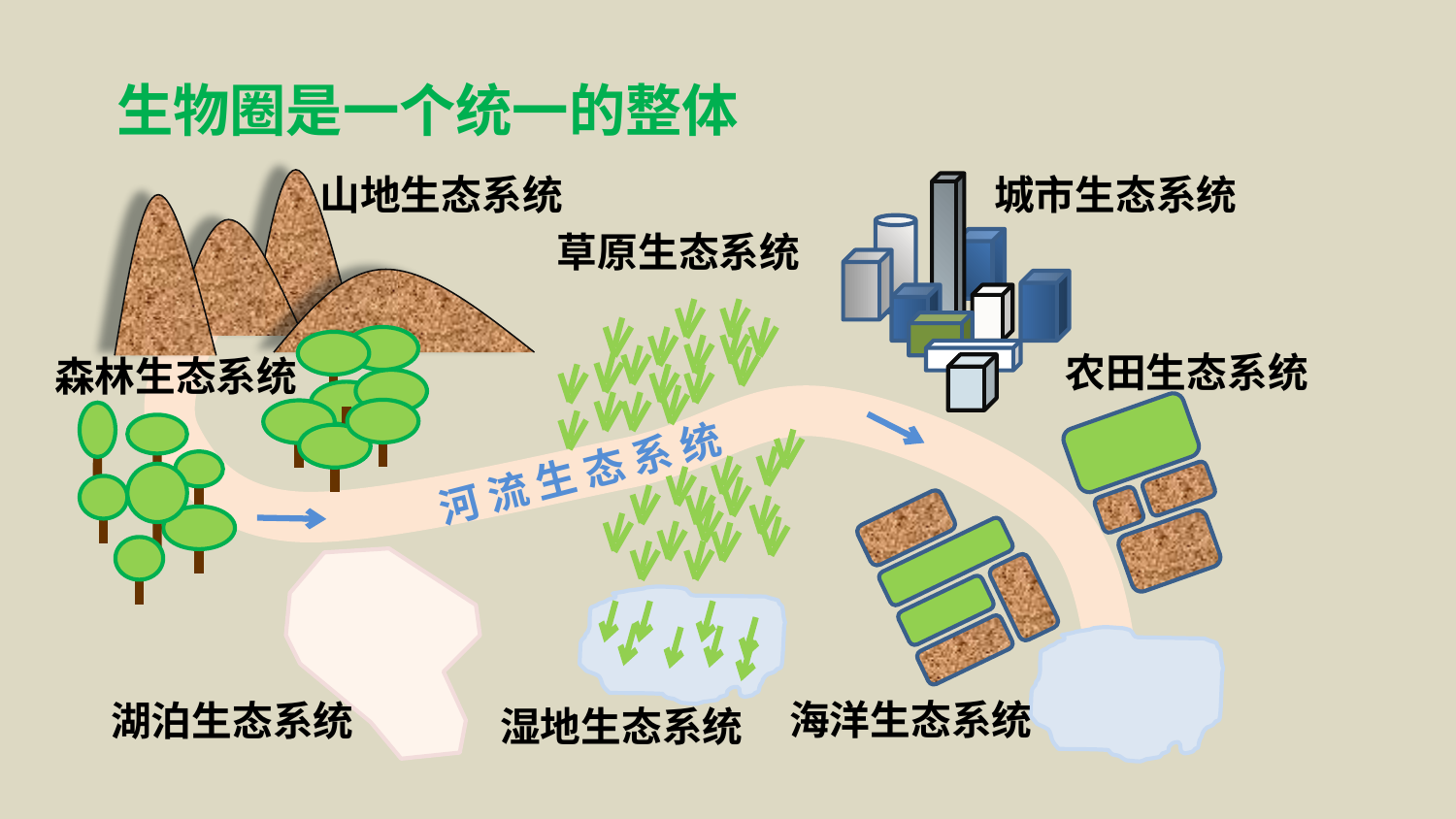

生物圈是一个统一的整体
城市生态系统
山地生态系统

草原生态系统

农田生态系统
森林生态系统

河 流 生 态 系 统

海洋生态系统
湖泊生态系统
湿地生态系统